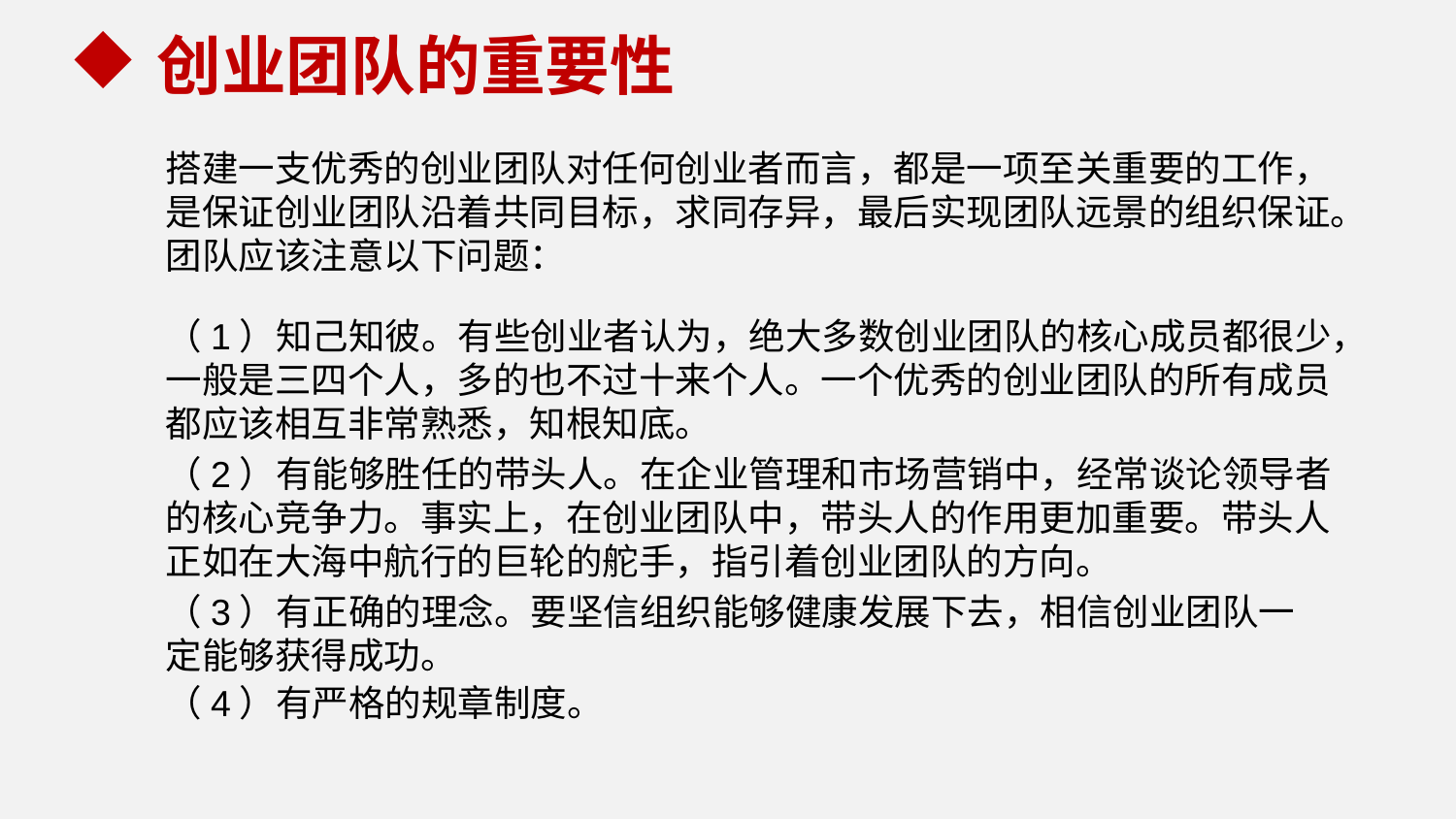

创业团队的重要性
搭建一支优秀的创业团队对任何创业者而言，都是一项至关重要的工作，是保证创业团队沿着共同目标，求同存异，最后实现团队远景的组织保证。团队应该注意以下问题：
（1）知己知彼。有些创业者认为，绝大多数创业团队的核心成员都很少，一般是三四个人，多的也不过十来个人。一个优秀的创业团队的所有成员都应该相互非常熟悉，知根知底。
（2）有能够胜任的带头人。在企业管理和市场营销中，经常谈论领导者的核心竞争力。事实上，在创业团队中，带头人的作用更加重要。带头人正如在大海中航行的巨轮的舵手，指引着创业团队的方向。
（3）有正确的理念。要坚信组织能够健康发展下去，相信创业团队一定能够获得成功。
（4）有严格的规章制度。